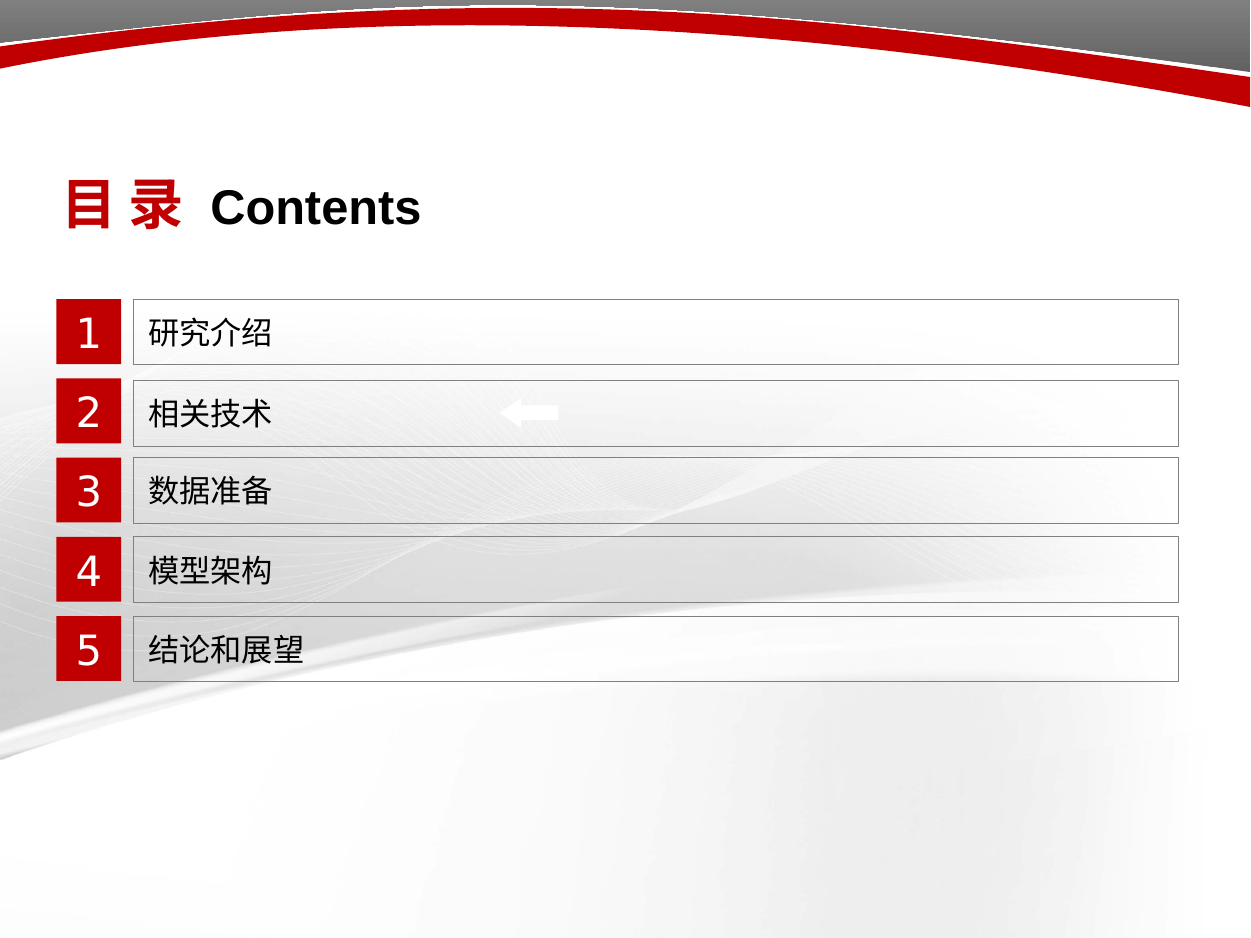

目 录 Contents
1
研究介绍
2

相关技术
3
数据准备
4
模型架构
5
结论和展望